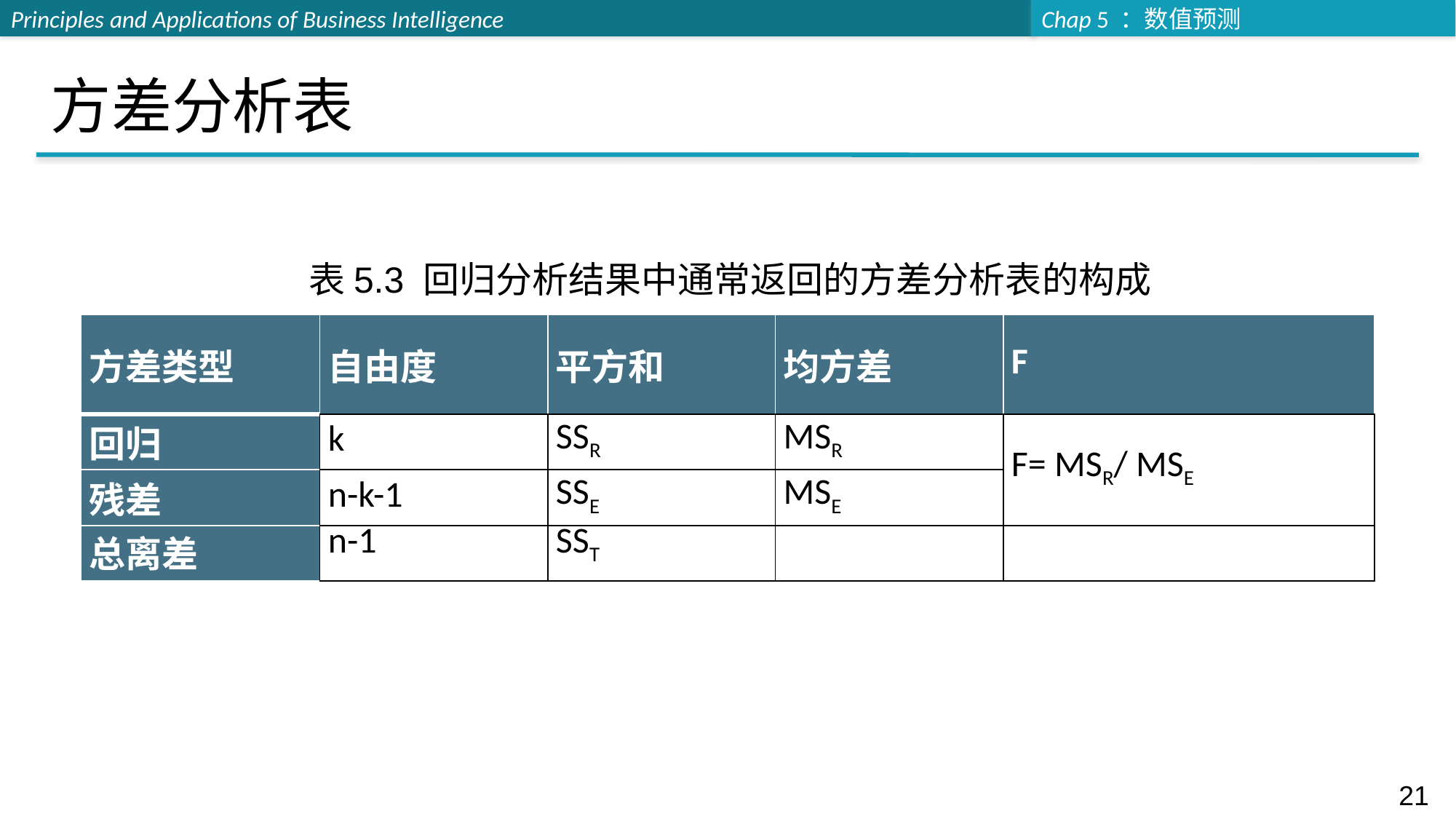

# 方差分析表
表5.3 回归分析结果中通常返回的方差分析表的构成
| 方差类型 | 自由度 | 平方和 | 均方差 | F |
| --- | --- | --- | --- | --- |
| 回归 | k | SSR | MSR | F= MSR/ MSE |
| 残差 | n-k-1 | SSE | MSE |  |
| 总离差 | n-1 | SST |  |  |